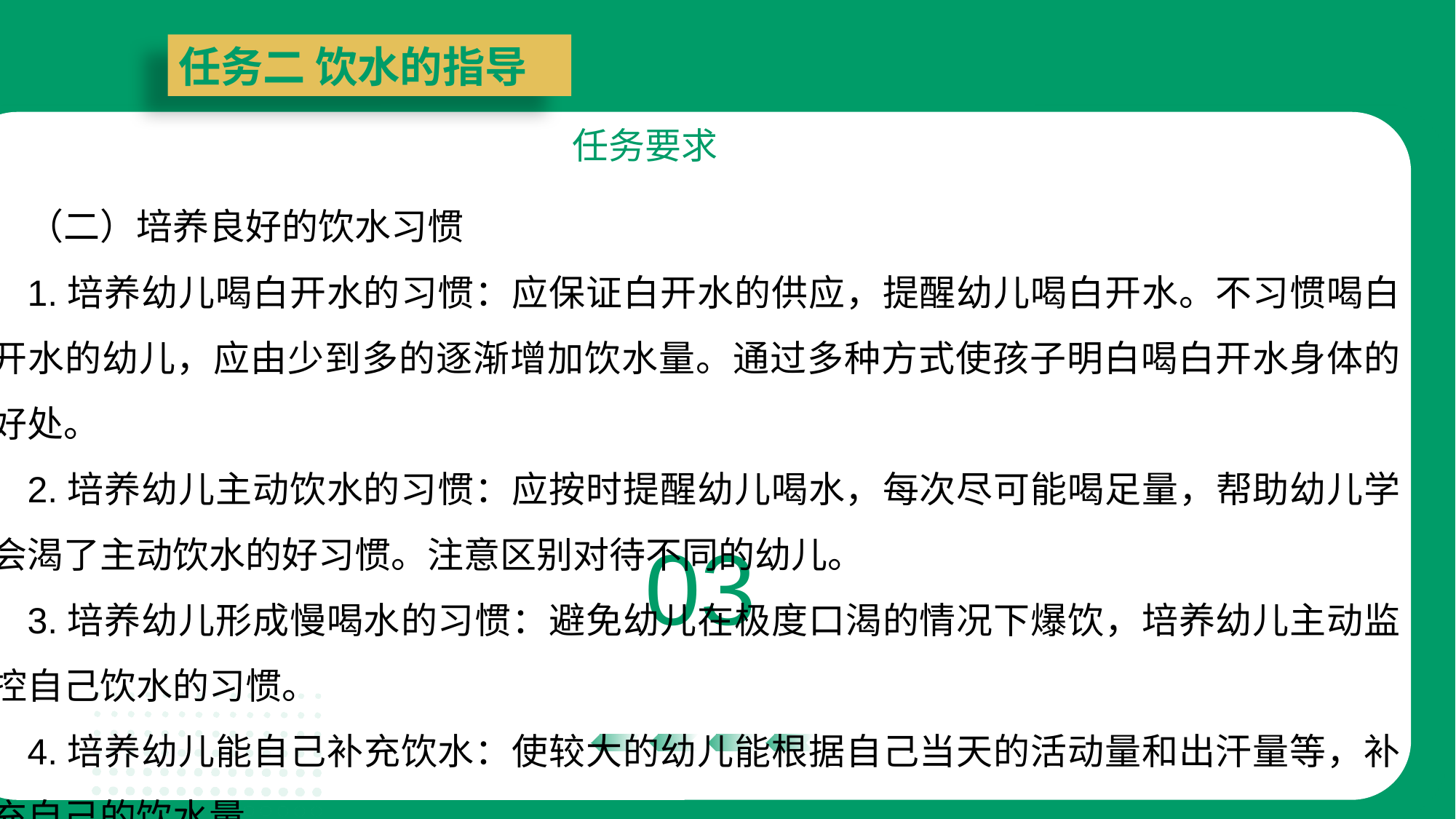

任务二 饮水的指导
任务要求

03

（二）培养良好的饮水习惯
1.培养幼儿喝白开水的习惯：应保证白开水的供应，提醒幼儿喝白开水。不习惯喝白开水的幼儿，应由少到多的逐渐增加饮水量。通过多种方式使孩子明白喝白开水身体的好处。
2.培养幼儿主动饮水的习惯：应按时提醒幼儿喝水，每次尽可能喝足量，帮助幼儿学会渴了主动饮水的好习惯。注意区别对待不同的幼儿。
3.培养幼儿形成慢喝水的习惯：避免幼儿在极度口渴的情况下爆饮，培养幼儿主动监控自己饮水的习惯。
4.培养幼儿能自己补充饮水：使较大的幼儿能根据自己当天的活动量和出汗量等，补充自己的饮水量。